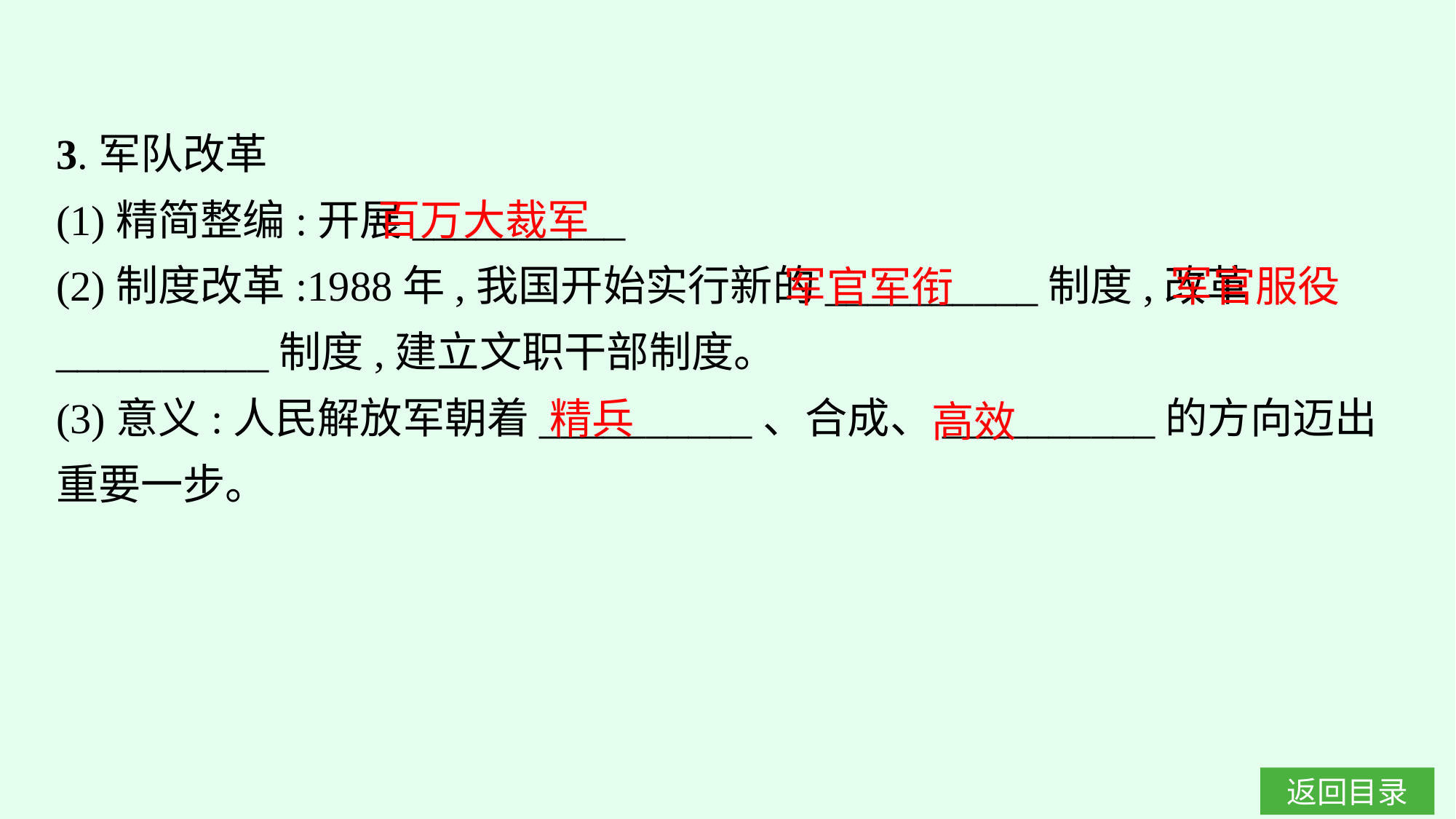

3.军队改革
(1)精简整编:开展__________
(2)制度改革:1988年,我国开始实行新的__________制度,改革__________制度,建立文职干部制度。
(3)意义:人民解放军朝着__________、合成、__________的方向迈出重要一步。
百万大裁军
军官服役
军官军衔
精兵
高效